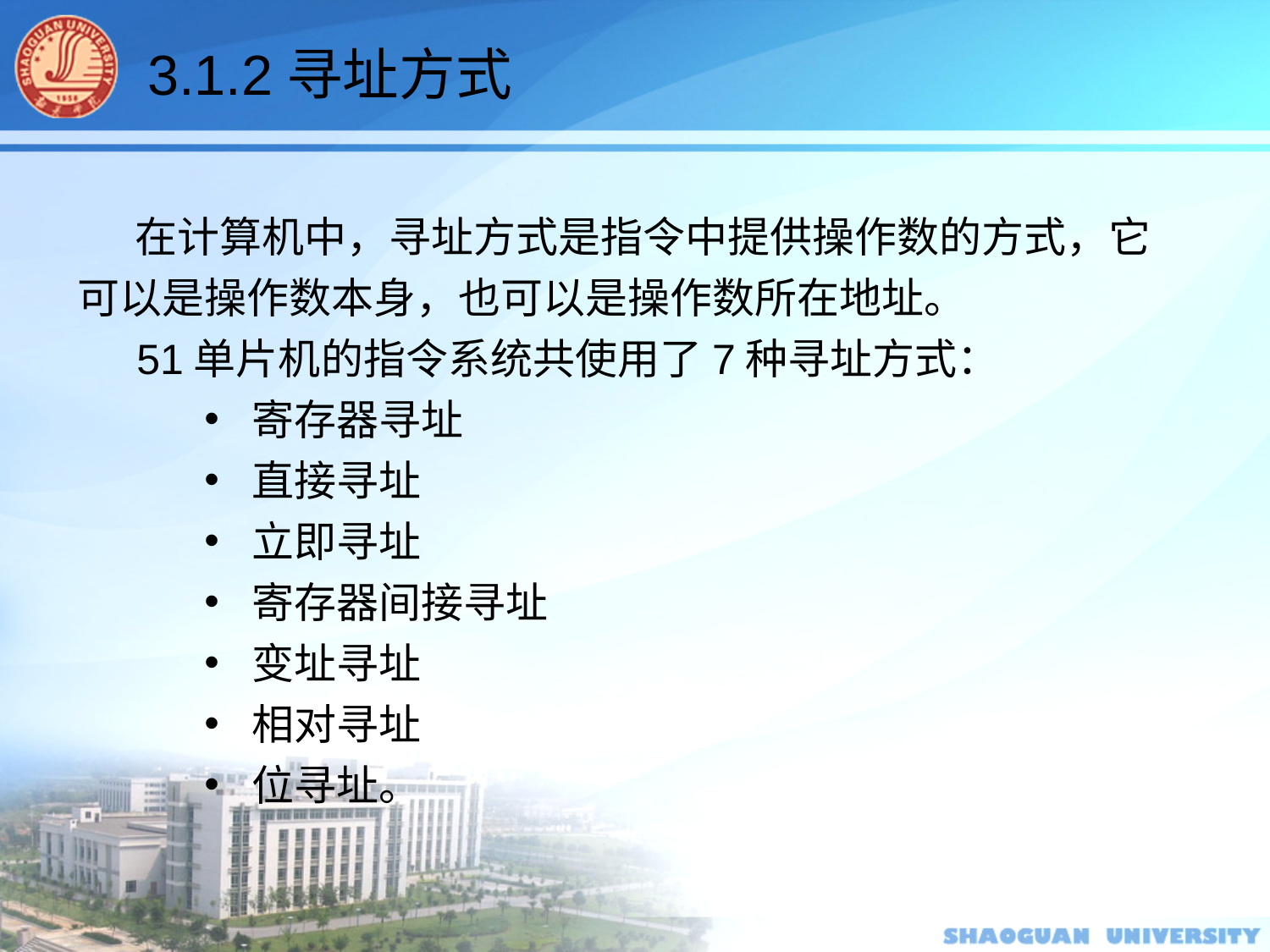

3.1.2寻址方式
     在计算机中，寻址方式是指令中提供操作数的方式，它可以是操作数本身，也可以是操作数所在地址。
     51单片机的指令系统共使用了7种寻址方式：
寄存器寻址
直接寻址
立即寻址
寄存器间接寻址
变址寻址
相对寻址
位寻址。